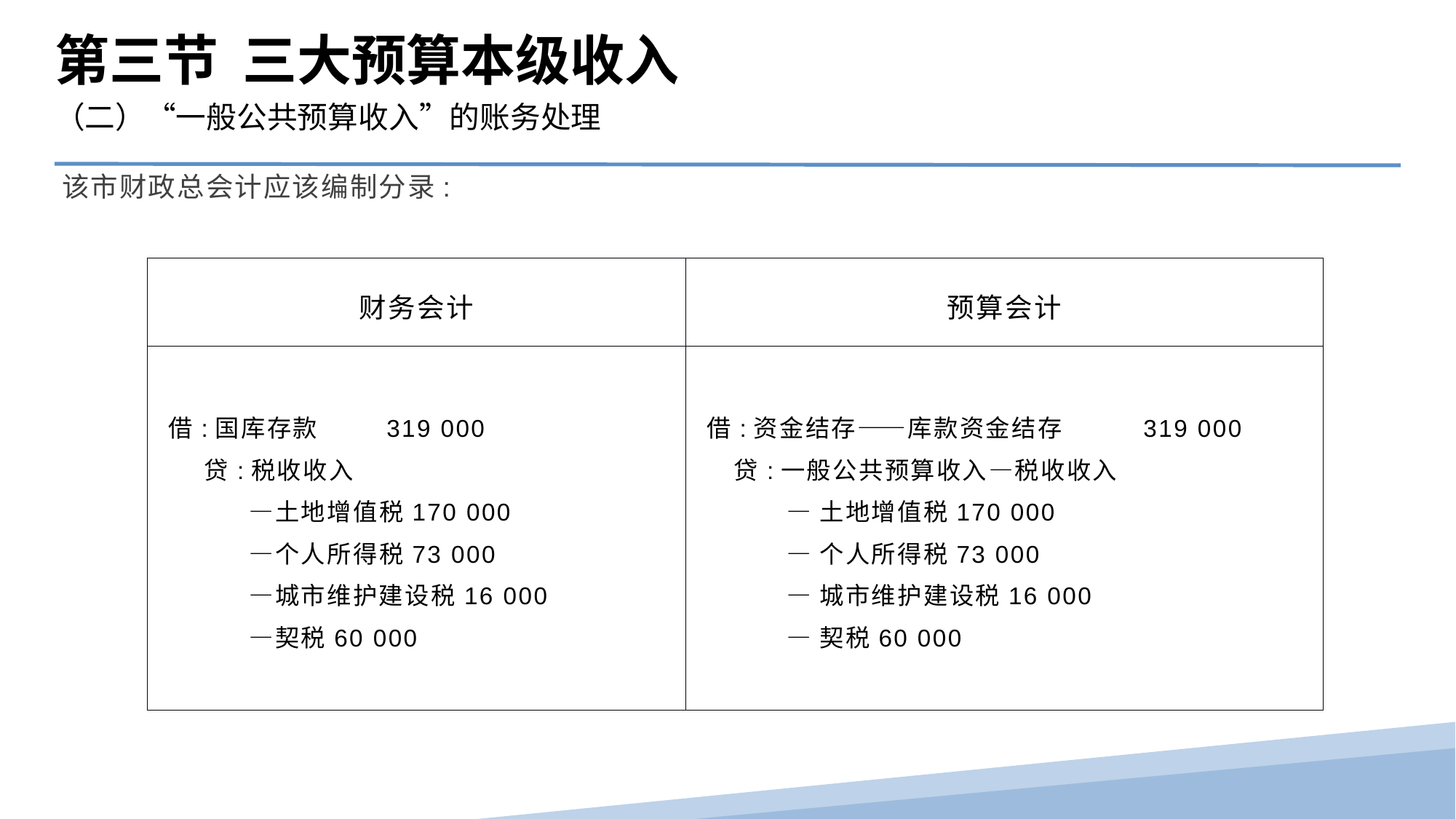

第三节  三大预算本级收入
（二）“一般公共预算收入”的账务处理
该市财政总会计应该编制分录:

| 财务会计 | 预算会计 |
| --- | --- |
| 借:国库存款 319 000 贷:税收收入 　　 —土地增值税170 000 　　 —个人所得税73 000 　　 —城市维护建设税16 000 　　 —契税60 000 | 借:资金结存――库款资金结存 319 000 贷:一般公共预算收入—税收收入 —土地增值税170 000 —个人所得税73 000 —城市维护建设税16 000 —契税60 000 |